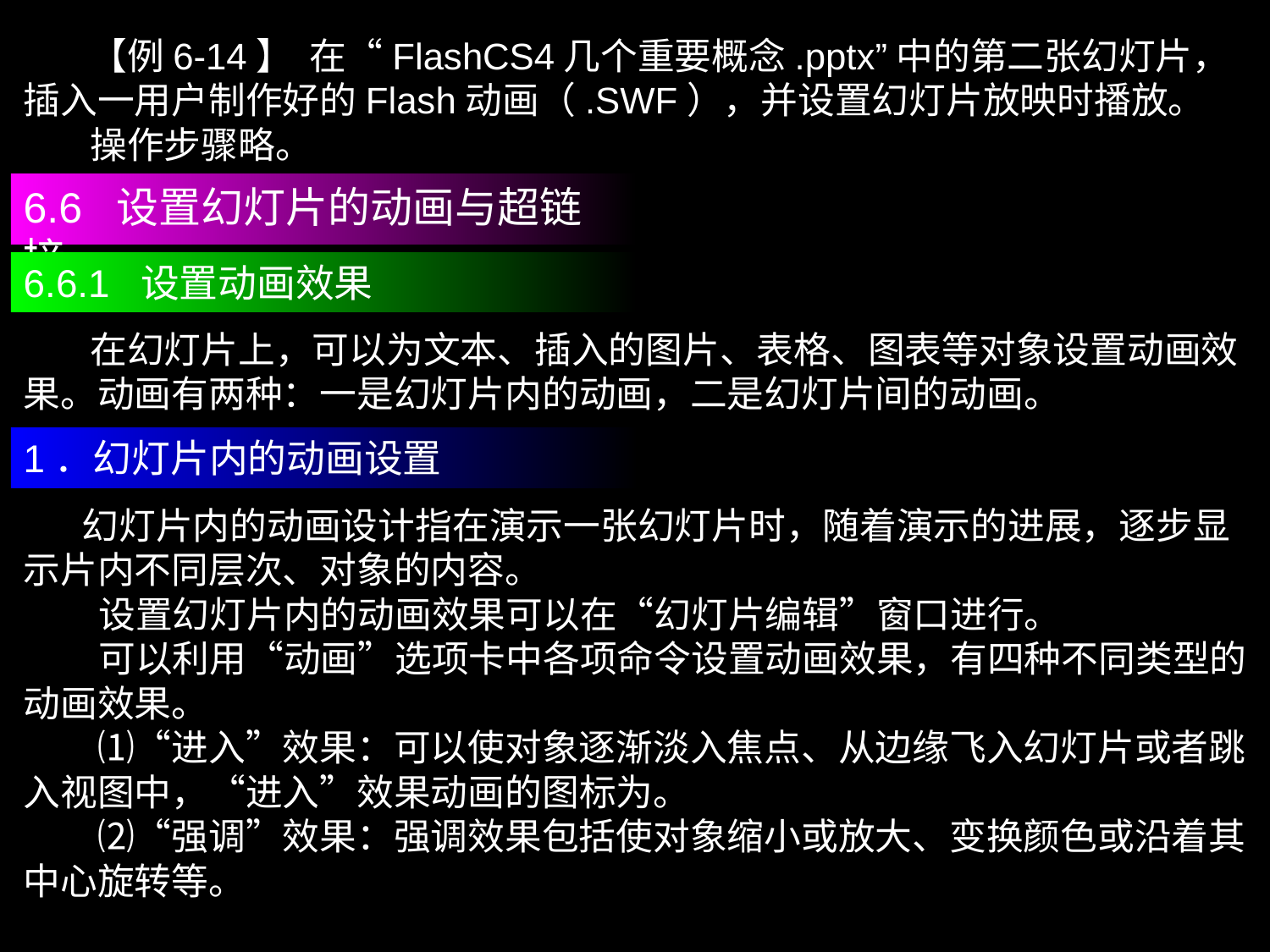

【例6-14】  在“FlashCS4几个重要概念.pptx”中的第二张幻灯片，插入一用户制作好的Flash动画（.SWF），并设置幻灯片放映时播放。
       操作步骤略。
6.6  设置幻灯片的动画与超链接
6.6.1  设置动画效果
       在幻灯片上，可以为文本、插入的图片、表格、图表等对象设置动画效果。动画有两种：一是幻灯片内的动画，二是幻灯片间的动画。
1．幻灯片内的动画设置
      幻灯片内的动画设计指在演示一张幻灯片时，随着演示的进展，逐步显示片内不同层次、对象的内容。
        设置幻灯片内的动画效果可以在“幻灯片编辑”窗口进行。
        可以利用“动画”选项卡中各项命令设置动画效果，有四种不同类型的动画效果。
　　⑴“进入”效果：可以使对象逐渐淡入焦点、从边缘飞入幻灯片或者跳入视图中，“进入”效果动画的图标为。
　　⑵“强调”效果：强调效果包括使对象缩小或放大、变换颜色或沿着其中心旋转等。